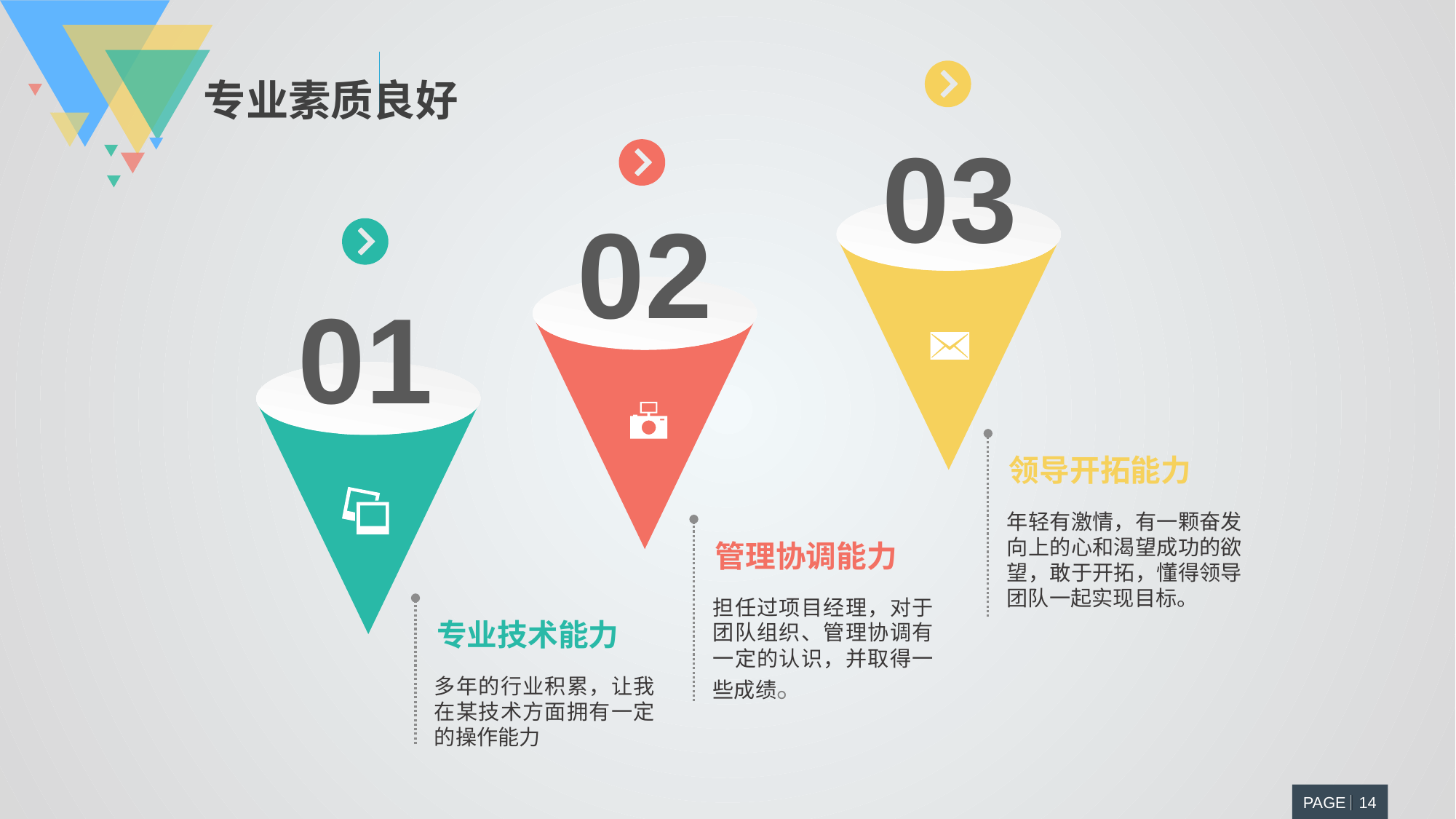

专业素质良好
03

02

01

领导开拓能力

年轻有激情，有一颗奋发向上的心和渴望成功的欲望，敢于开拓，懂得领导团队一起实现目标。
管理协调能力
担任过项目经理，对于团队组织、管理协调有一定的认识，并取得一些成绩。
专业技术能力
多年的行业积累，让我在某技术方面拥有一定的操作能力

PAGE   14